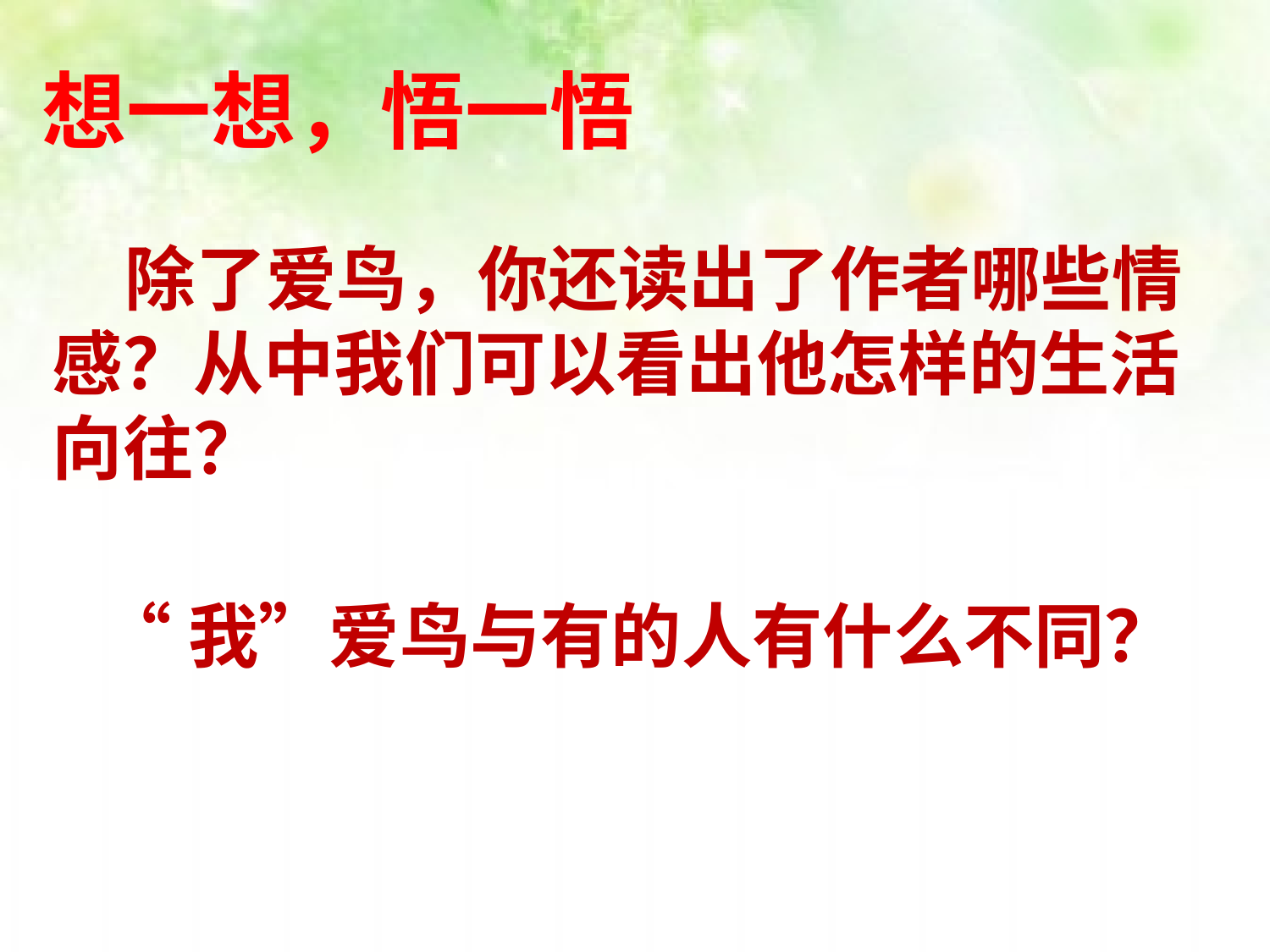

想一想，悟一悟
    除了爱鸟，你还读出了作者哪些情感？从中我们可以看出他怎样的生活向往？

“我”爱鸟与有的人有什么不同？